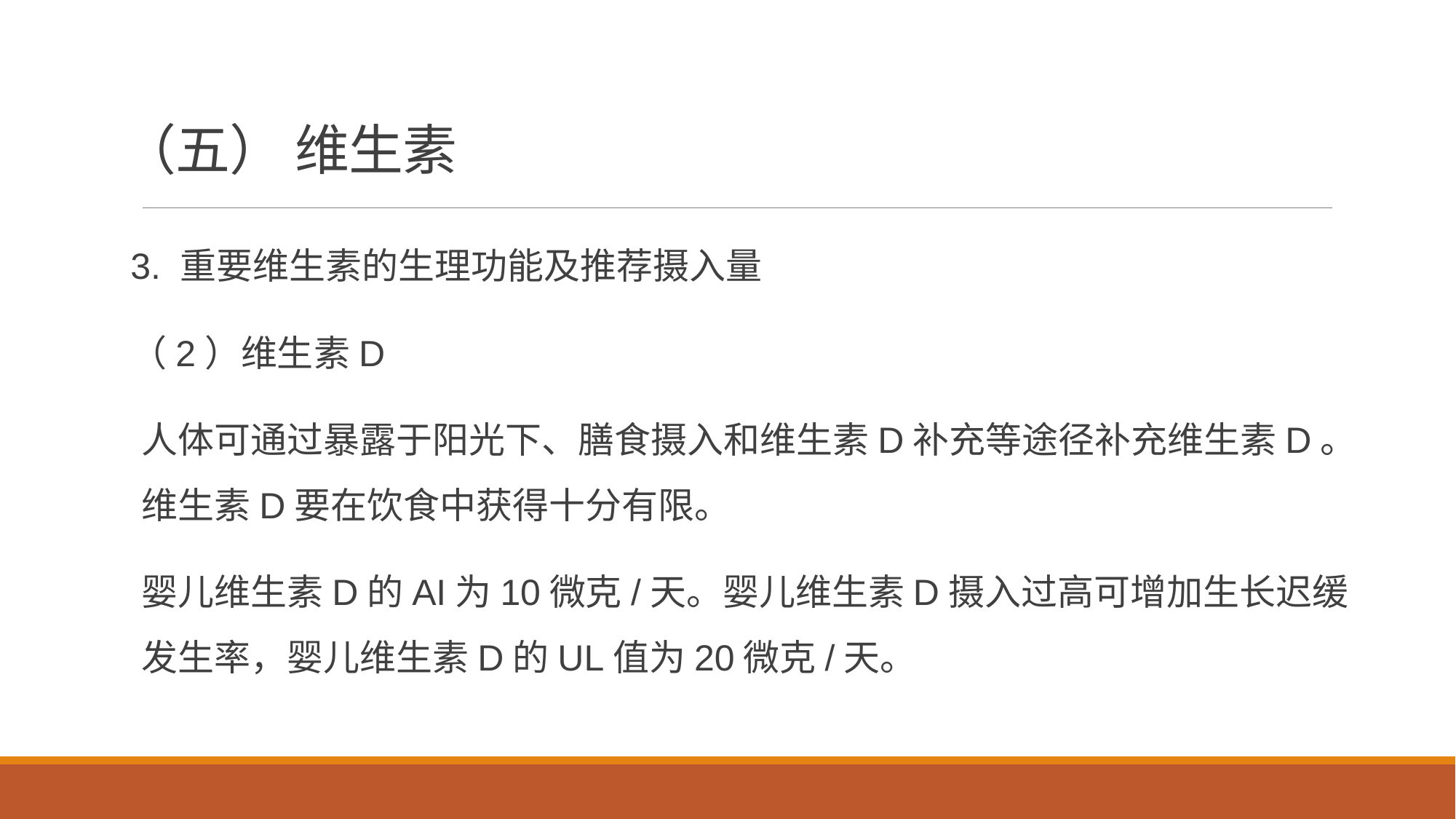

# （五） 维生素

3. 重要维生素的生理功能及推荐摄入量
（2）维生素D
人体可通过暴露于阳光下、膳食摄入和维生素D补充等途径补充维生素D。维生素D要在饮食中获得十分有限。
婴儿维生素D的AI为10微克/天。婴儿维生素D摄入过高可增加生长迟缓发生率，婴儿维生素D的UL值为20微克/天。